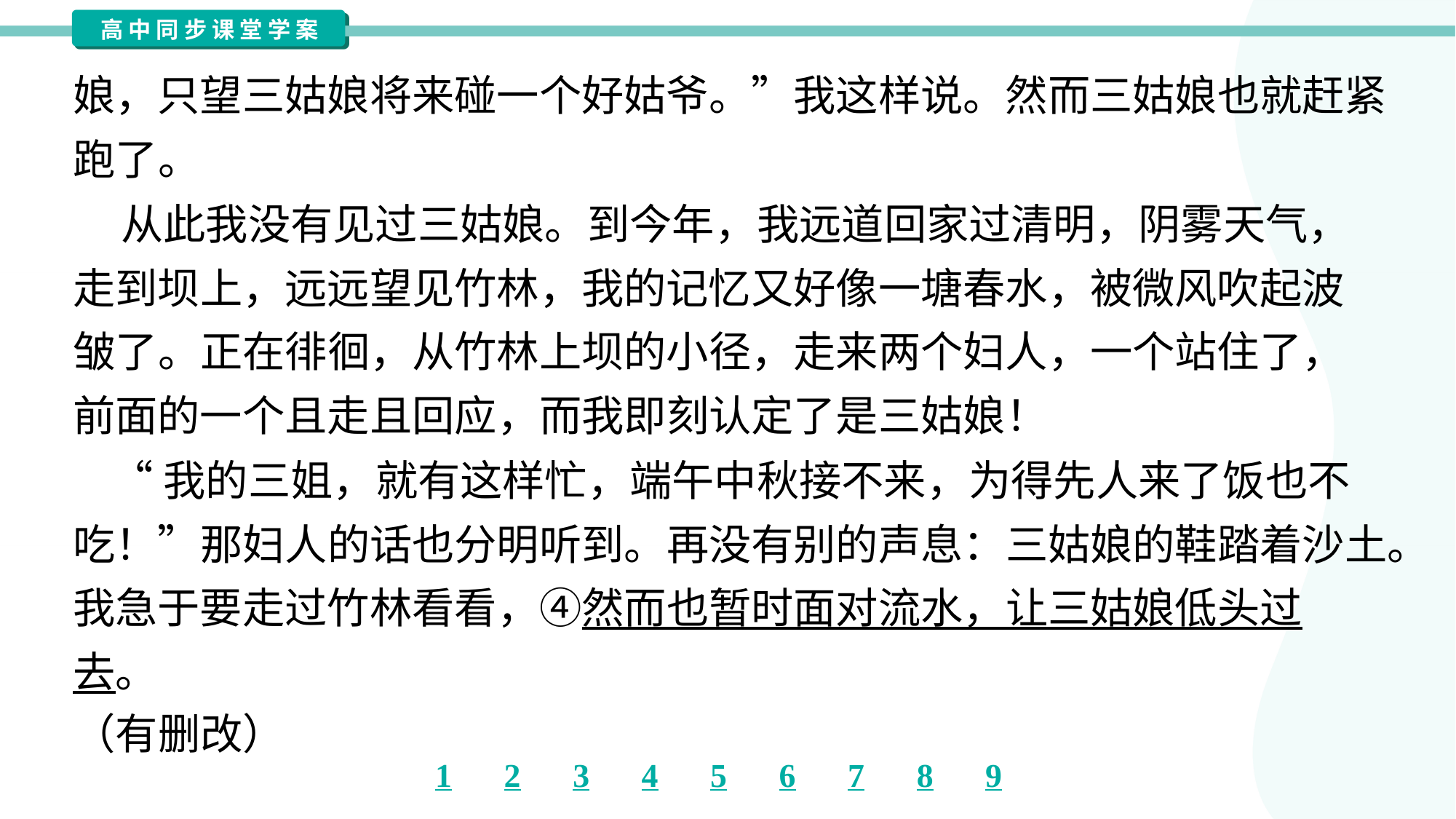

娘，只望三姑娘将来碰一个好姑爷。”我这样说。然而三姑娘也就赶紧
跑了。
    从此我没有见过三姑娘。到今年，我远道回家过清明，阴雾天气，
走到坝上，远远望见竹林，我的记忆又好像一塘春水，被微风吹起波
皱了。正在徘徊，从竹林上坝的小径，走来两个妇人，一个站住了，
前面的一个且走且回应，而我即刻认定了是三姑娘！
    “我的三姐，就有这样忙，端午中秋接不来，为得先人来了饭也不
吃！”那妇人的话也分明听到。再没有别的声息：三姑娘的鞋踏着沙土。
我急于要走过竹林看看，④然而也暂时面对流水，让三姑娘低头过
去。
（有删改）#1.11.2